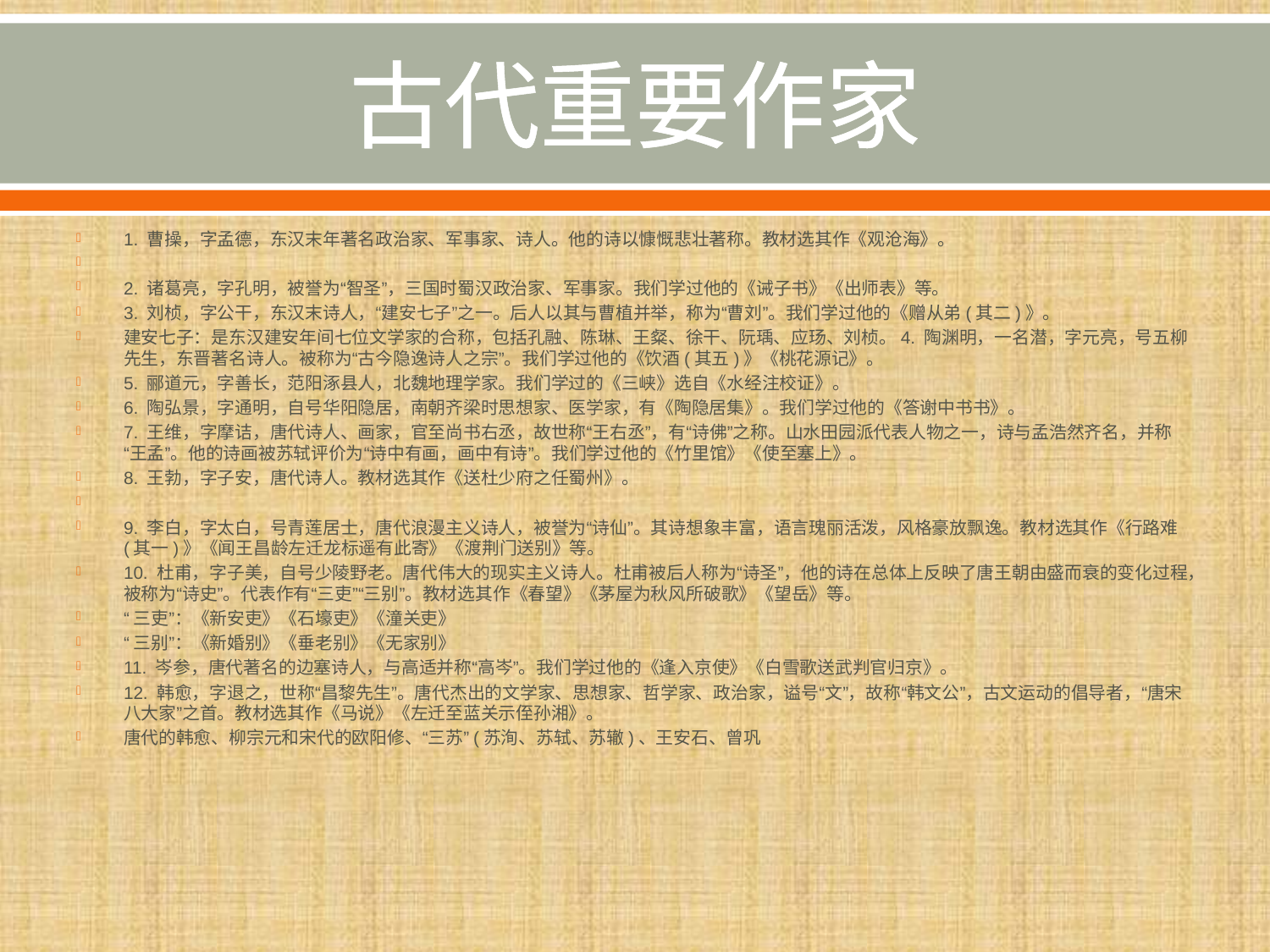

# 古代重要作家
1. 曹操，字孟德，东汉末年著名政治家、军事家、诗人。他的诗以慷慨悲壮著称。教材选其作《观沧海》。

2. 诸葛亮，字孔明，被誉为“智圣”，三国时蜀汉政治家、军事家。我们学过他的《诫子书》《出师表》等。
3. 刘桢，字公干，东汉末诗人，“建安七子”之一。后人以其与曹植并举，称为“曹刘”。我们学过他的《赠从弟(其二)》。
建安七子：是东汉建安年间七位文学家的合称，包括孔融、陈琳、王粲、徐干、阮瑀、应玚、刘桢。4. 陶渊明，一名潜，字元亮，号五柳先生，东晋著名诗人。被称为“古今隐逸诗人之宗”。我们学过他的《饮酒(其五)》《桃花源记》。
5. 郦道元，字善长，范阳涿县人，北魏地理学家。我们学过的《三峡》选自《水经注校证》。
6. 陶弘景，字通明，自号华阳隐居，南朝齐梁时思想家、医学家，有《陶隐居集》。我们学过他的《答谢中书书》。
7. 王维，字摩诘，唐代诗人、画家，官至尚书右丞，故世称“王右丞”，有“诗佛”之称。山水田园派代表人物之一，诗与孟浩然齐名，并称“王孟”。他的诗画被苏轼评价为“诗中有画，画中有诗”。我们学过他的《竹里馆》《使至塞上》。
8. 王勃，字子安，唐代诗人。教材选其作《送杜少府之任蜀州》。

9. 李白，字太白，号青莲居士，唐代浪漫主义诗人，被誉为“诗仙”。其诗想象丰富，语言瑰丽活泼，风格豪放飘逸。教材选其作《行路难(其一)》《闻王昌龄左迁龙标遥有此寄》《渡荆门送别》等。
10. 杜甫，字子美，自号少陵野老。唐代伟大的现实主义诗人。杜甫被后人称为“诗圣”，他的诗在总体上反映了唐王朝由盛而衰的变化过程，被称为“诗史”。代表作有“三吏”“三别”。教材选其作《春望》《茅屋为秋风所破歌》《望岳》等。
“三吏”：《新安吏》《石壕吏》《潼关吏》
“三别”：《新婚别》《垂老别》《无家别》
11. 岑参，唐代著名的边塞诗人，与高适并称“高岑”。我们学过他的《逢入京使》《白雪歌送武判官归京》。
12. 韩愈，字退之，世称“昌黎先生”。唐代杰出的文学家、思想家、哲学家、政治家，谥号“文”，故称“韩文公”，古文运动的倡导者，“唐宋八大家”之首。教材选其作《马说》《左迁至蓝关示侄孙湘》。
唐代的韩愈、柳宗元和宋代的欧阳修、“三苏”(苏洵、苏轼、苏辙)、王安石、曾巩